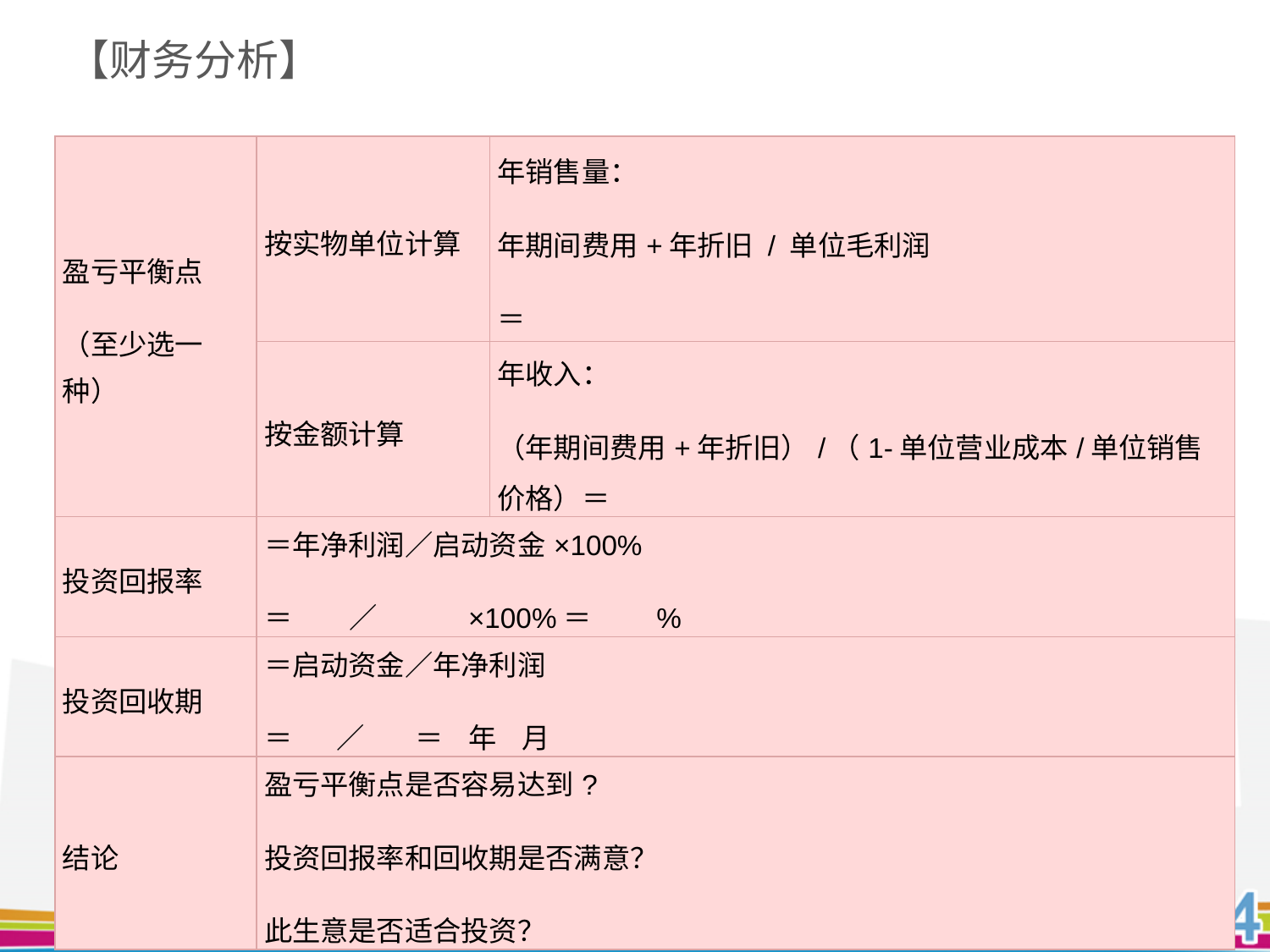

# 【财务分析】
| 盈亏平衡点 （至少选一种） | 按实物单位计算 | 年销售量： 年期间费用+年折旧 / 单位毛利润 ＝ |
| --- | --- | --- |
|  | 按金额计算 | 年收入： （年期间费用+年折旧）/（1-单位营业成本/单位销售价格）＝ |
| 投资回报率 | ＝年净利润／启动资金×100% ＝ ／ ×100%＝ % |  |
| 投资回收期 | ＝启动资金／年净利润 ＝ ／ ＝ 年 月 |  |
| 结论 | 盈亏平衡点是否容易达到? 投资回报率和回收期是否满意？ 此生意是否适合投资？ |  |